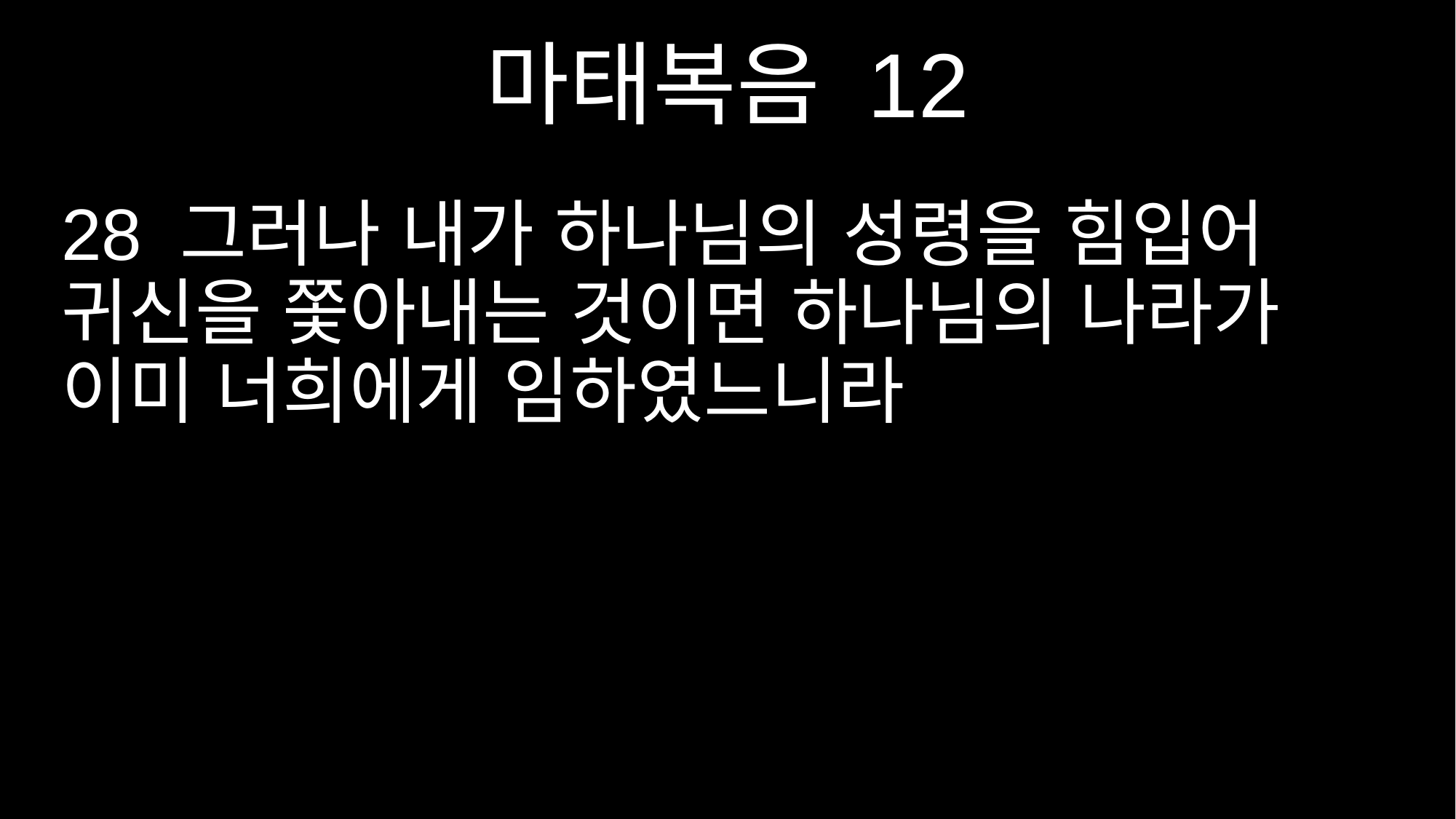

마태복음 12
28 그러나 내가 하나님의 성령을 힘입어 귀신을 쫓아내는 것이면 하나님의 나라가 이미 너희에게 임하였느니라